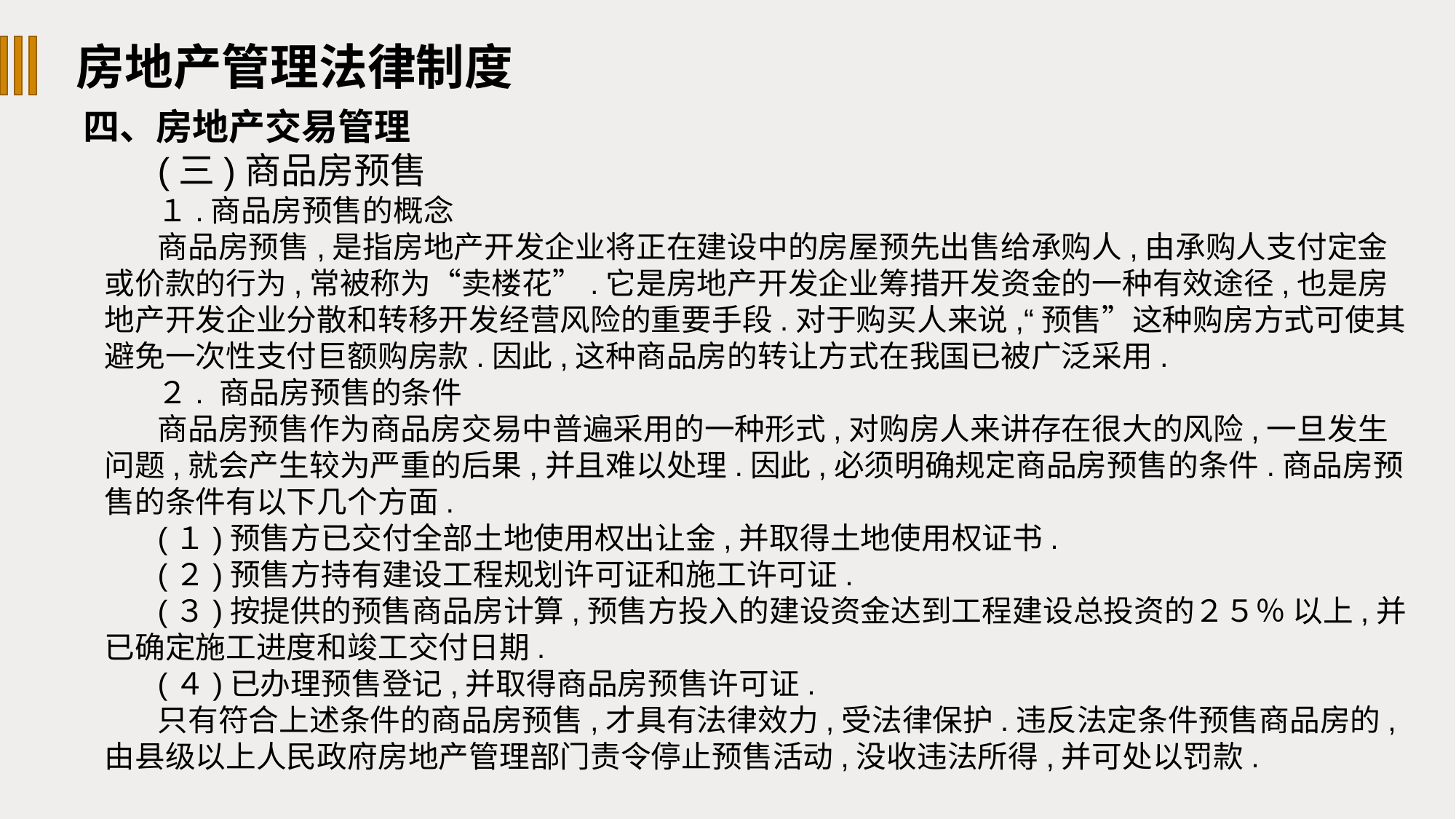

房地产管理法律制度

四、房地产交易管理
(三)商品房预售
１.商品房预售的概念
商品房预售,是指房地产开发企业将正在建设中的房屋预先出售给承购人,由承购人支付定金或价款的行为,常被称为“卖楼花”.它是房地产开发企业筹措开发资金的一种有效途径,也是房地产开发企业分散和转移开发经营风险的重要手段.对于购买人来说,“预售”这种购房方式可使其避免一次性支付巨额购房款.因此,这种商品房的转让方式在我国已被广泛采用.
２. 商品房预售的条件
商品房预售作为商品房交易中普遍采用的一种形式,对购房人来讲存在很大的风险,一旦发生问题,就会产生较为严重的后果,并且难以处理.因此,必须明确规定商品房预售的条件.商品房预售的条件有以下几个方面.
(１)预售方已交付全部土地使用权出让金,并取得土地使用权证书.
(２)预售方持有建设工程规划许可证和施工许可证.
(３)按提供的预售商品房计算,预售方投入的建设资金达到工程建设总投资的２５％ 以上,并已确定施工进度和竣工交付日期.
(４)已办理预售登记,并取得商品房预售许可证.
只有符合上述条件的商品房预售,才具有法律效力,受法律保护.违反法定条件预售商品房的,由县级以上人民政府房地产管理部门责令停止预售活动,没收违法所得,并可处以罚款.